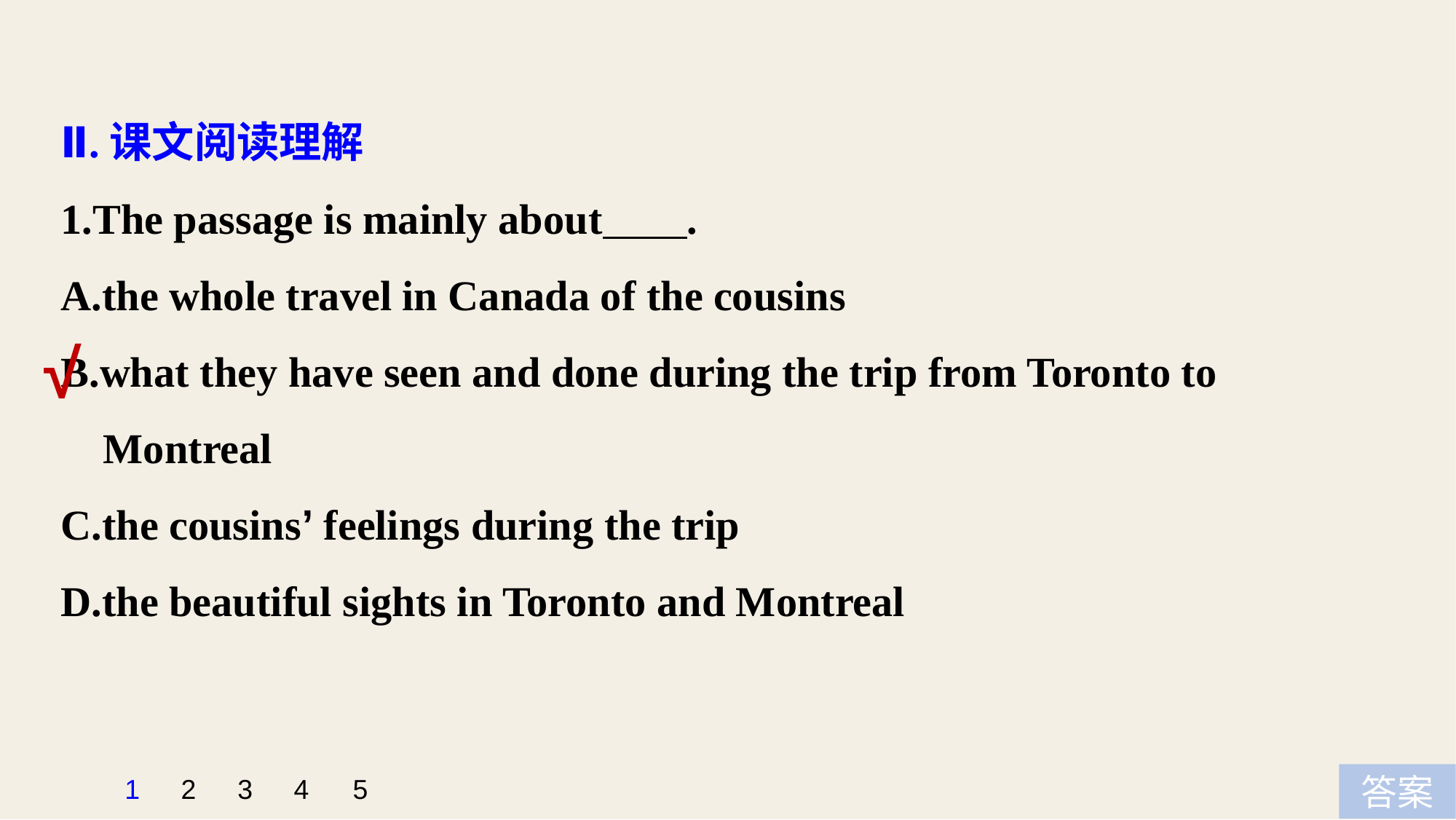

Ⅱ.课文阅读理解
1.The passage is mainly about        .
A.the whole travel in Canada of the cousins
B.what they have seen and done during the trip from Toronto to
    Montreal
C.the cousins’ feelings during the trip
D.the beautiful sights in Toronto and Montreal
√
1
2
3
4
5
答案